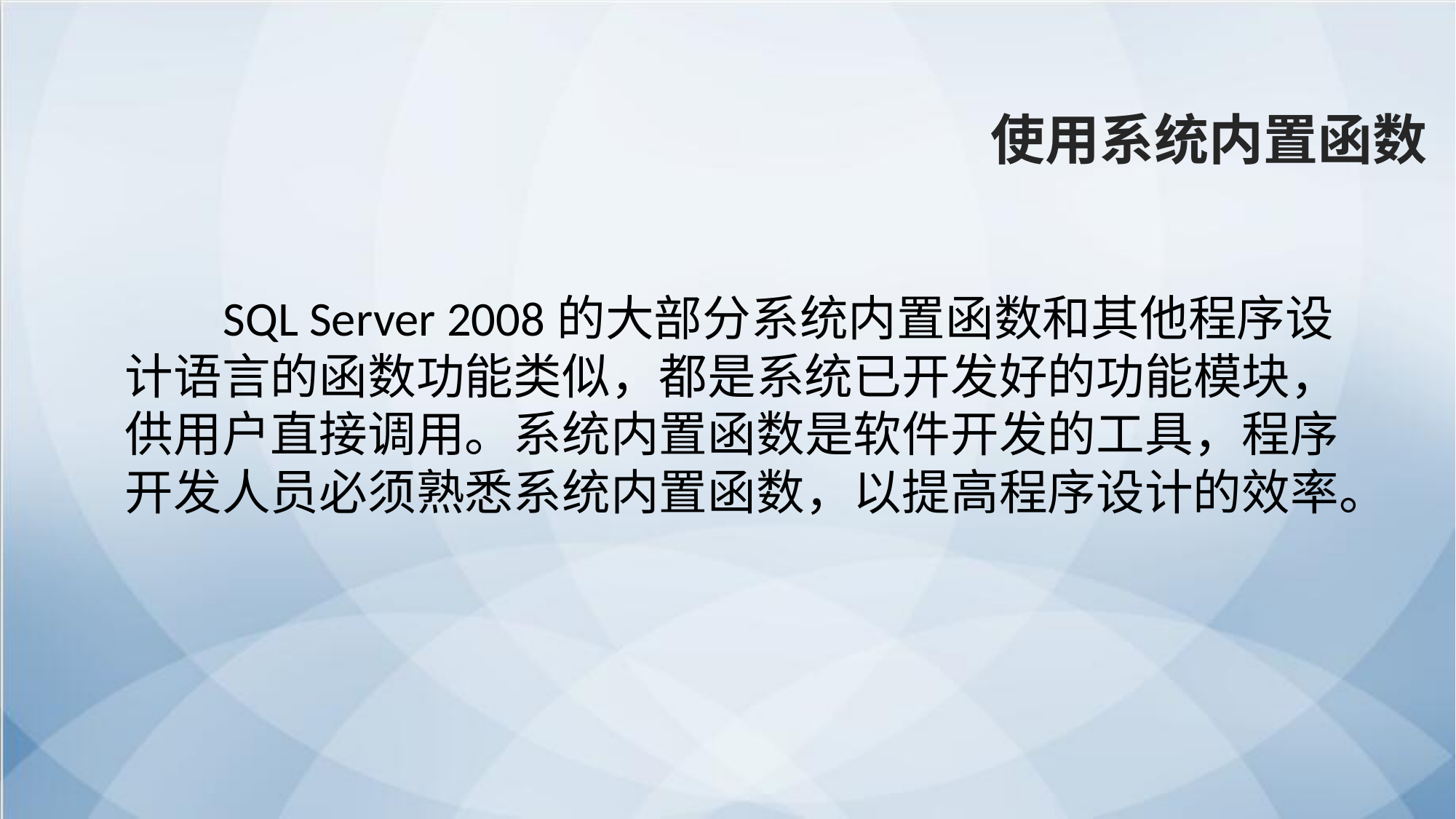

使用系统内置函数
    SQL Server 2008的大部分系统内置函数和其他程序设计语言的函数功能类似，都是系统已开发好的功能模块，供用户直接调用。系统内置函数是软件开发的工具，程序开发人员必须熟悉系统内置函数，以提高程序设计的效率。